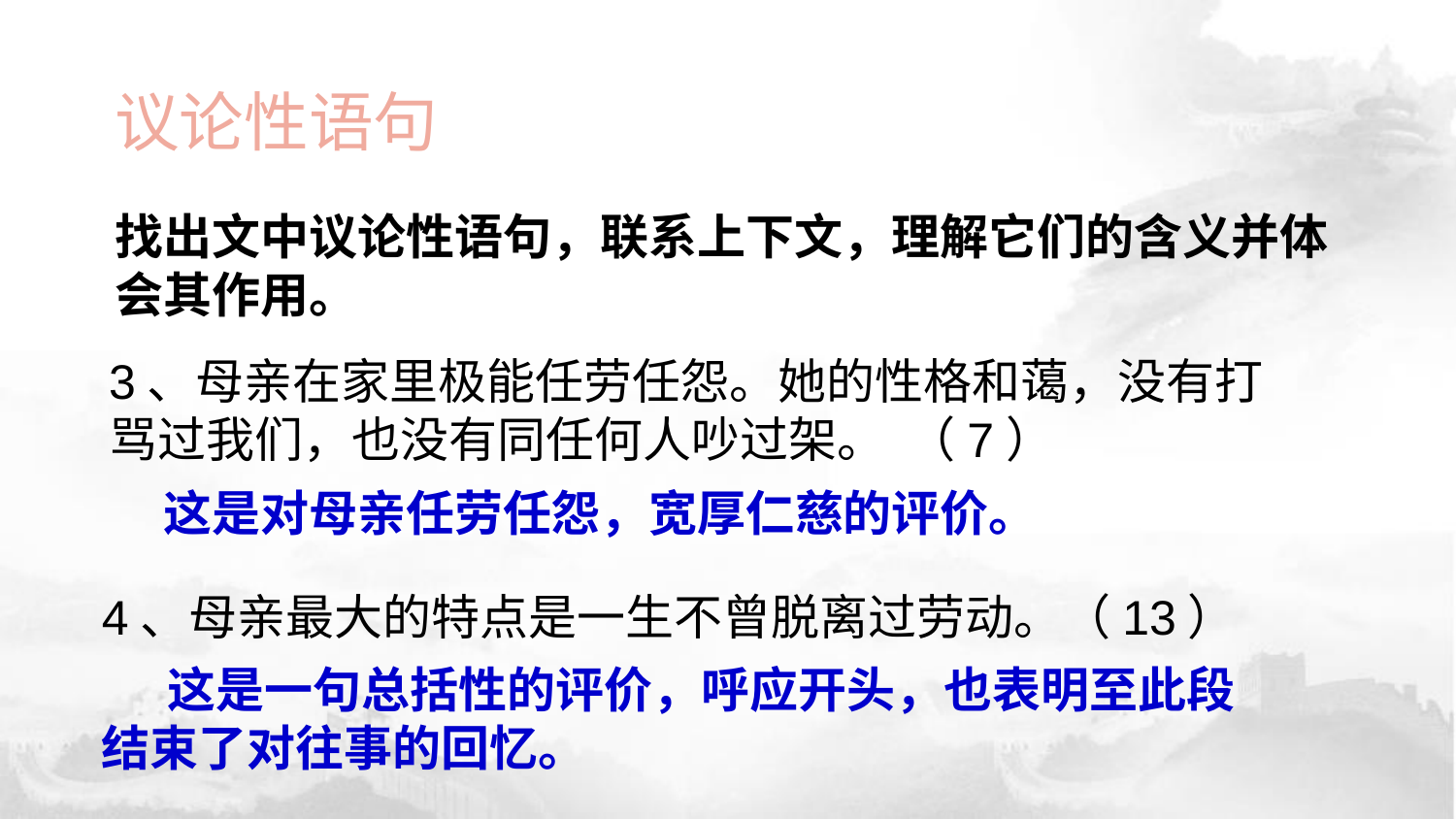

议论性语句
找出文中议论性语句，联系上下文，理解它们的含义并体会其作用。
3、母亲在家里极能任劳任怨。她的性格和蔼，没有打骂过我们，也没有同任何人吵过架。  （7）
    这是对母亲任劳任怨，宽厚仁慈的评价。
4、母亲最大的特点是一生不曾脱离过劳动。（13）
     这是一句总括性的评价，呼应开头，也表明至此段结束了对往事的回忆。